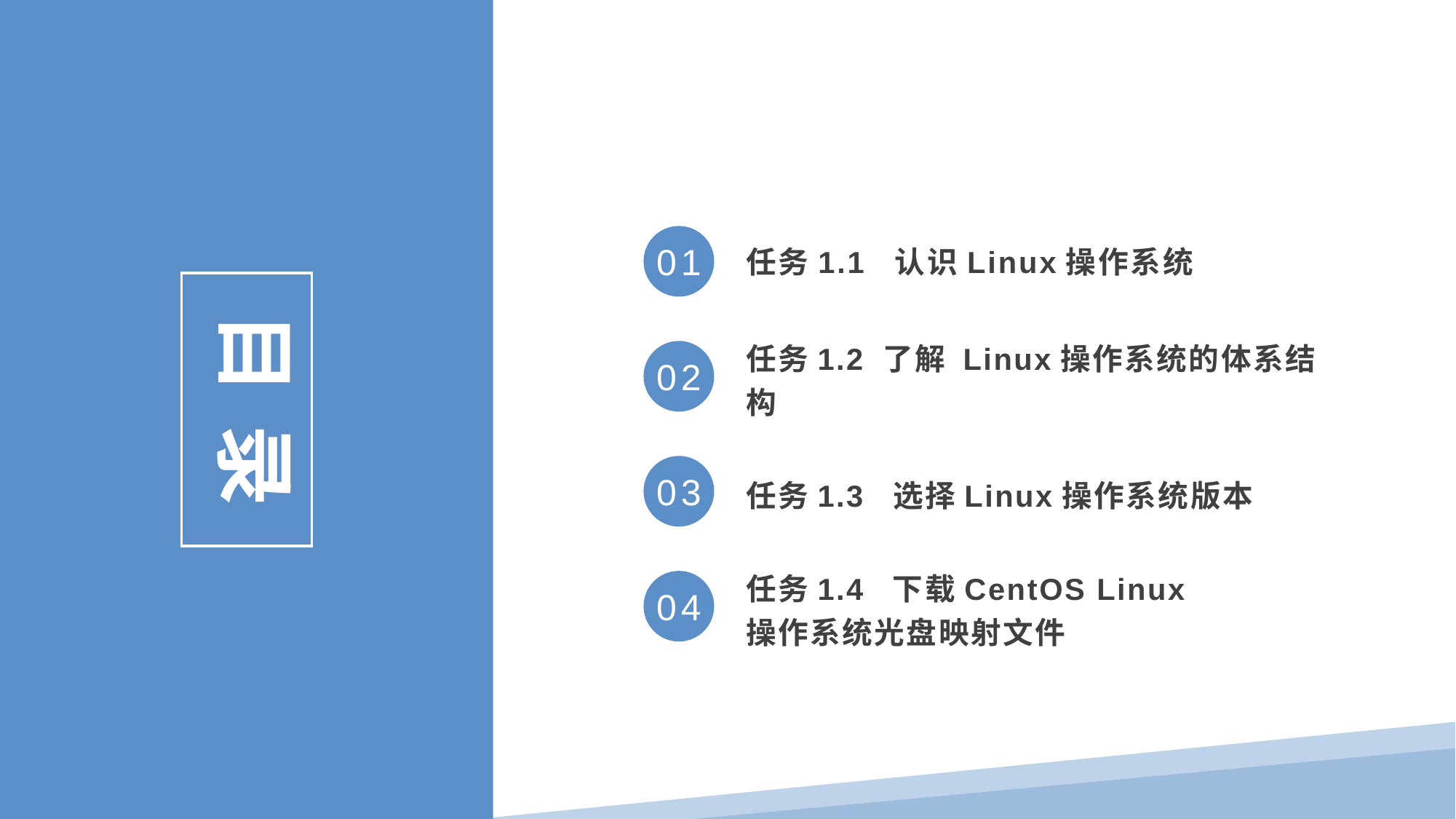

任务1.1  认识Linux操作系统

01
目 录

任务1.2 了解 Linux操作系统的体系结构

02
任务1.3  选择Linux操作系统版本

03
任务1.4  下载CentOS Linux操作系统光盘映射文件

04